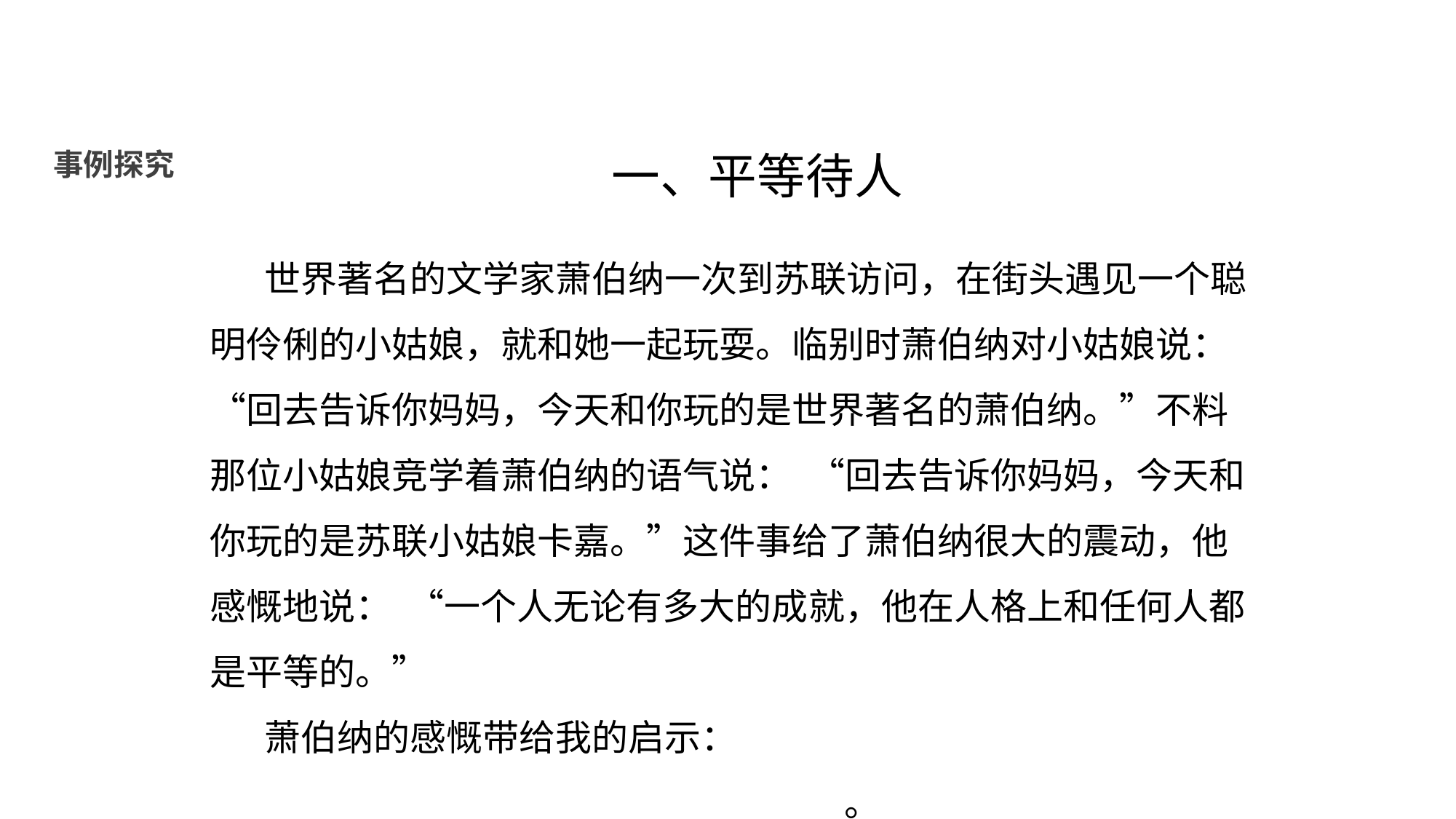

一、平等待人
事例探究
世界著名的文学家萧伯纳一次到苏联访问，在街头遇见一个聪明伶俐的小姑娘，就和她一起玩耍。临别时萧伯纳对小姑娘说：  “回去告诉你妈妈，今天和你玩的是世界著名的萧伯纳。”不料那位小姑娘竞学着萧伯纳的语气说：  “回去告诉你妈妈，今天和你玩的是苏联小姑娘卡嘉。”这件事给了萧伯纳很大的震动，他感慨地说：  “一个人无论有多大的成就，他在人格上和任何人都是平等的。”
萧伯纳的感慨带给我的启示：_______________________________。